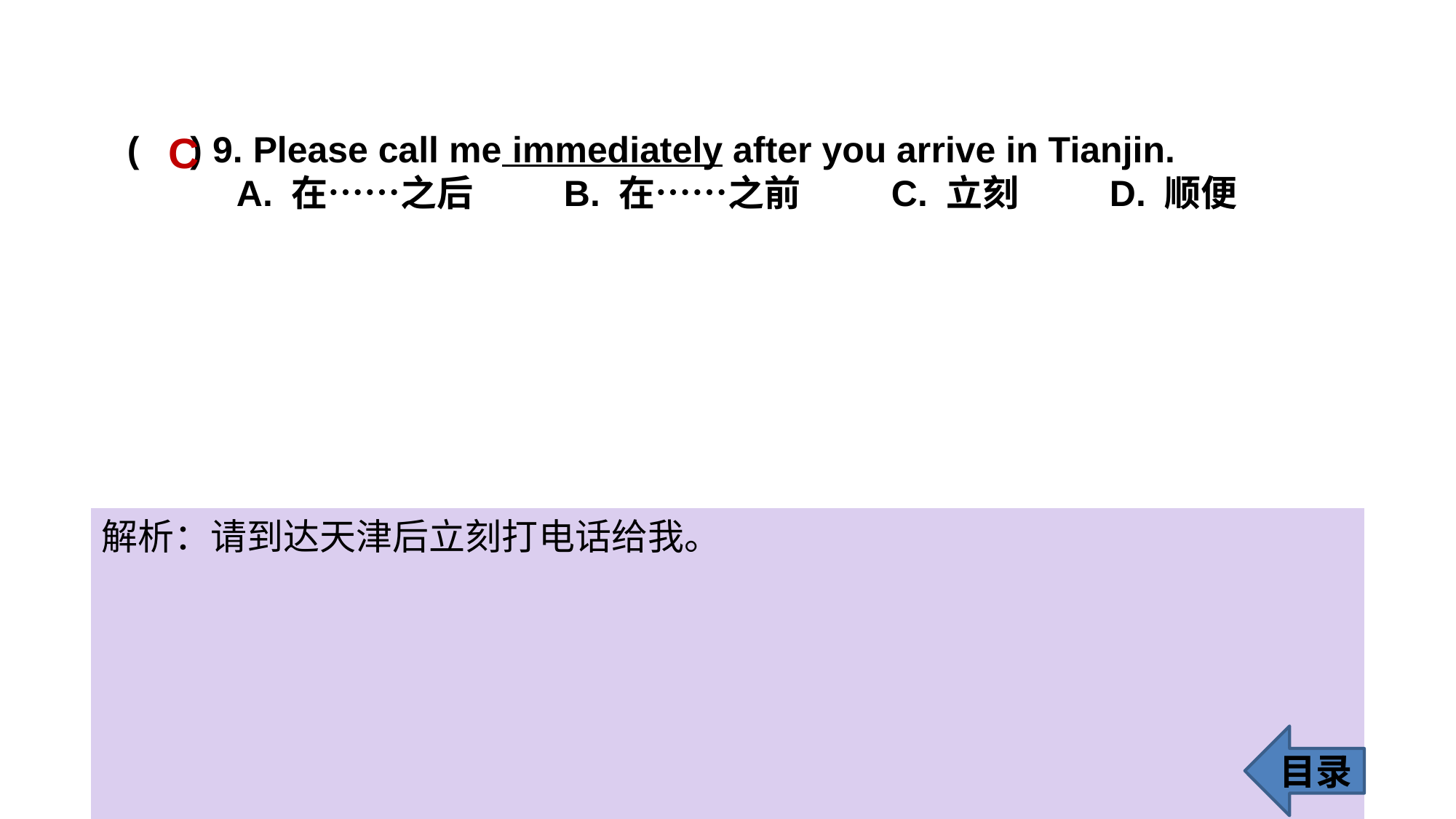

C
(     ) 9. Please call me immediately after you arrive in Tianjin.
	A. 在……之后 	B. 在……之前 	C. 立刻 	D. 顺便
解析：请到达天津后立刻打电话给我。

目录
15